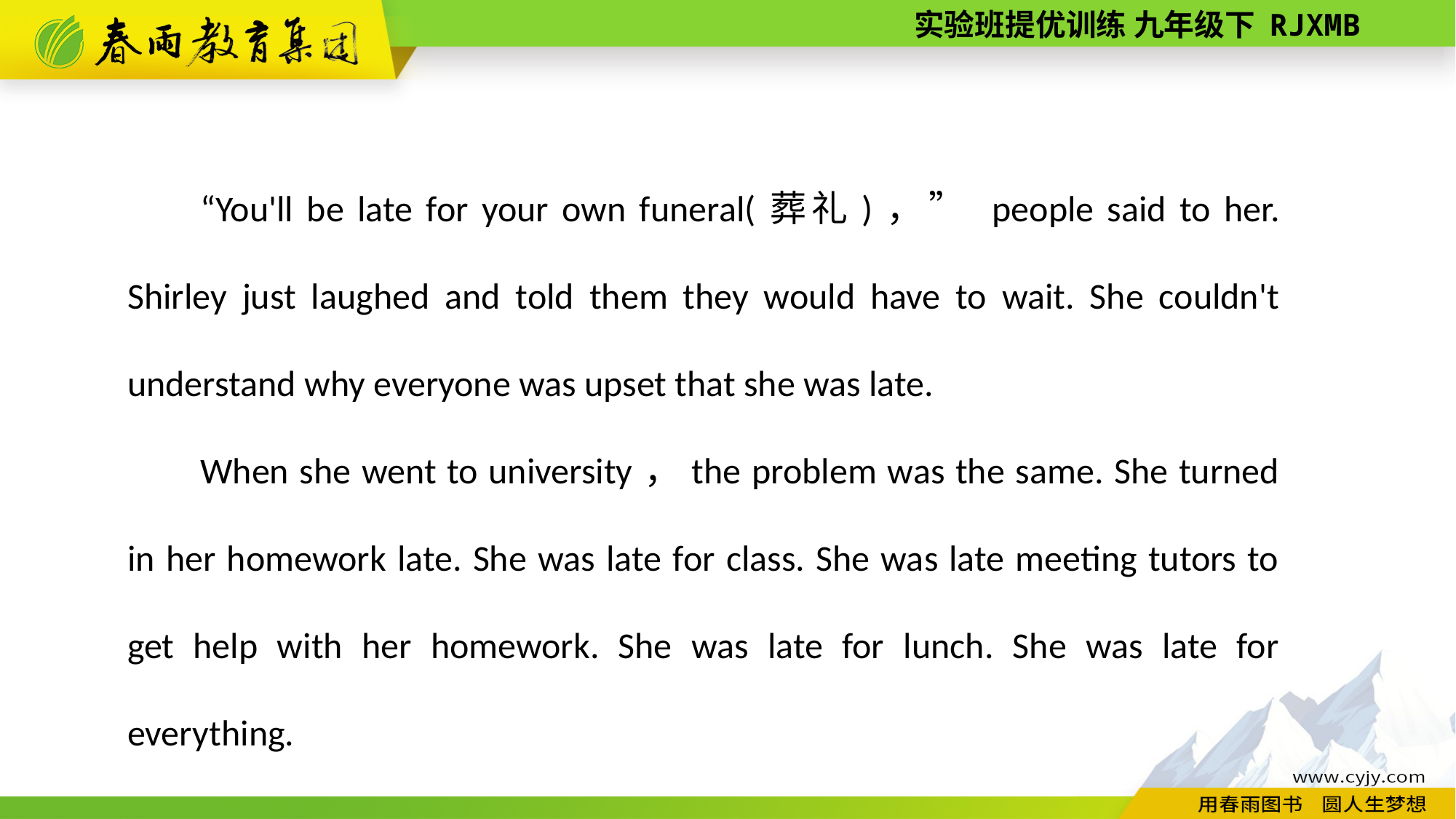

“You'll be late for your own funeral(葬礼)，” people said to her. Shirley just laughed and told them they would have to wait. She couldn't understand why everyone was upset that she was late.
When she went to university，the problem was the same. She turned in her homework late. She was late for class. She was late meeting tutors to get help with her homework. She was late for lunch. She was late for everything.